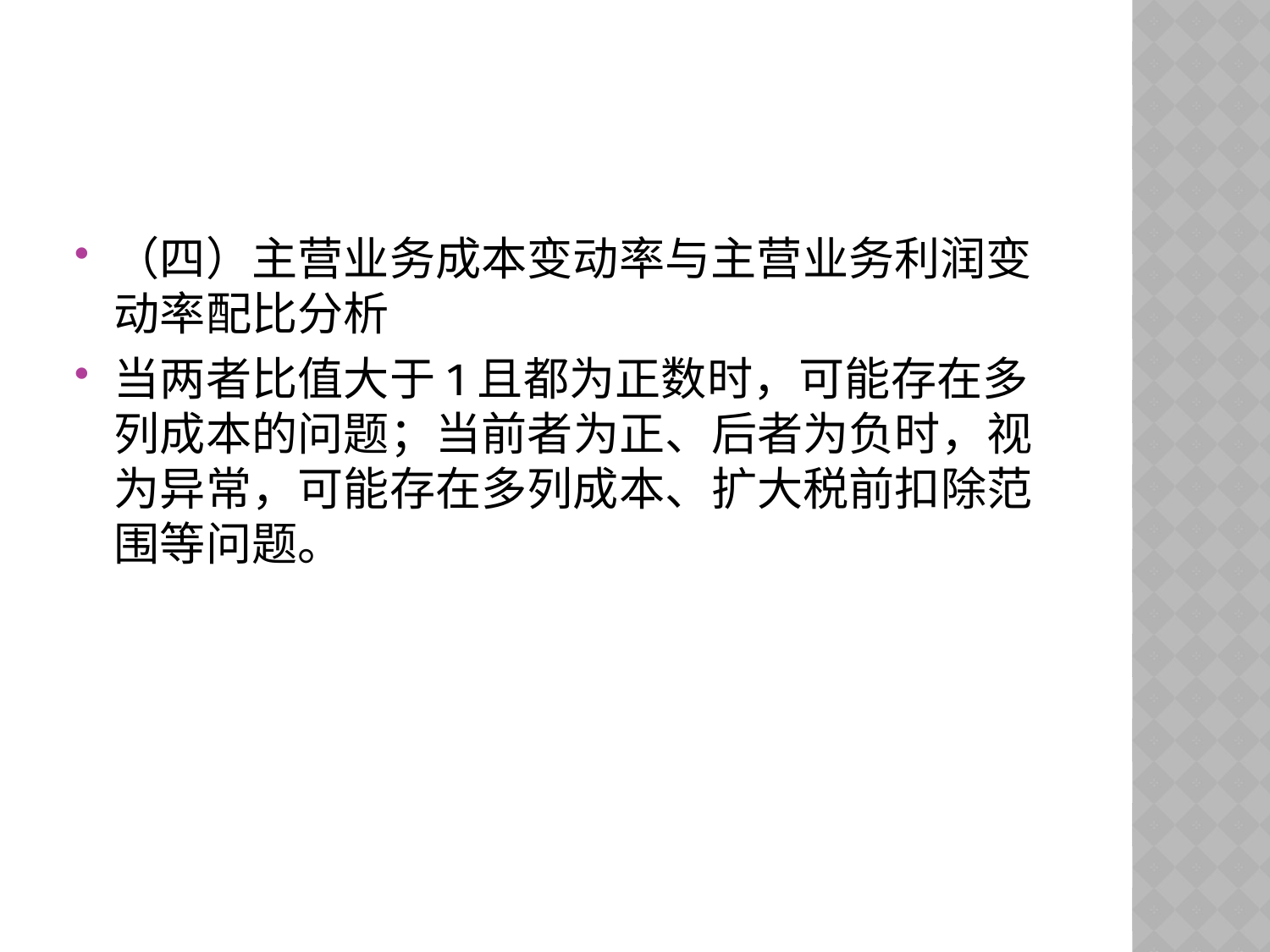

#
（四）主营业务成本变动率与主营业务利润变动率配比分析
当两者比值大于1且都为正数时，可能存在多列成本的问题；当前者为正、后者为负时，视为异常，可能存在多列成本、扩大税前扣除范围等问题。